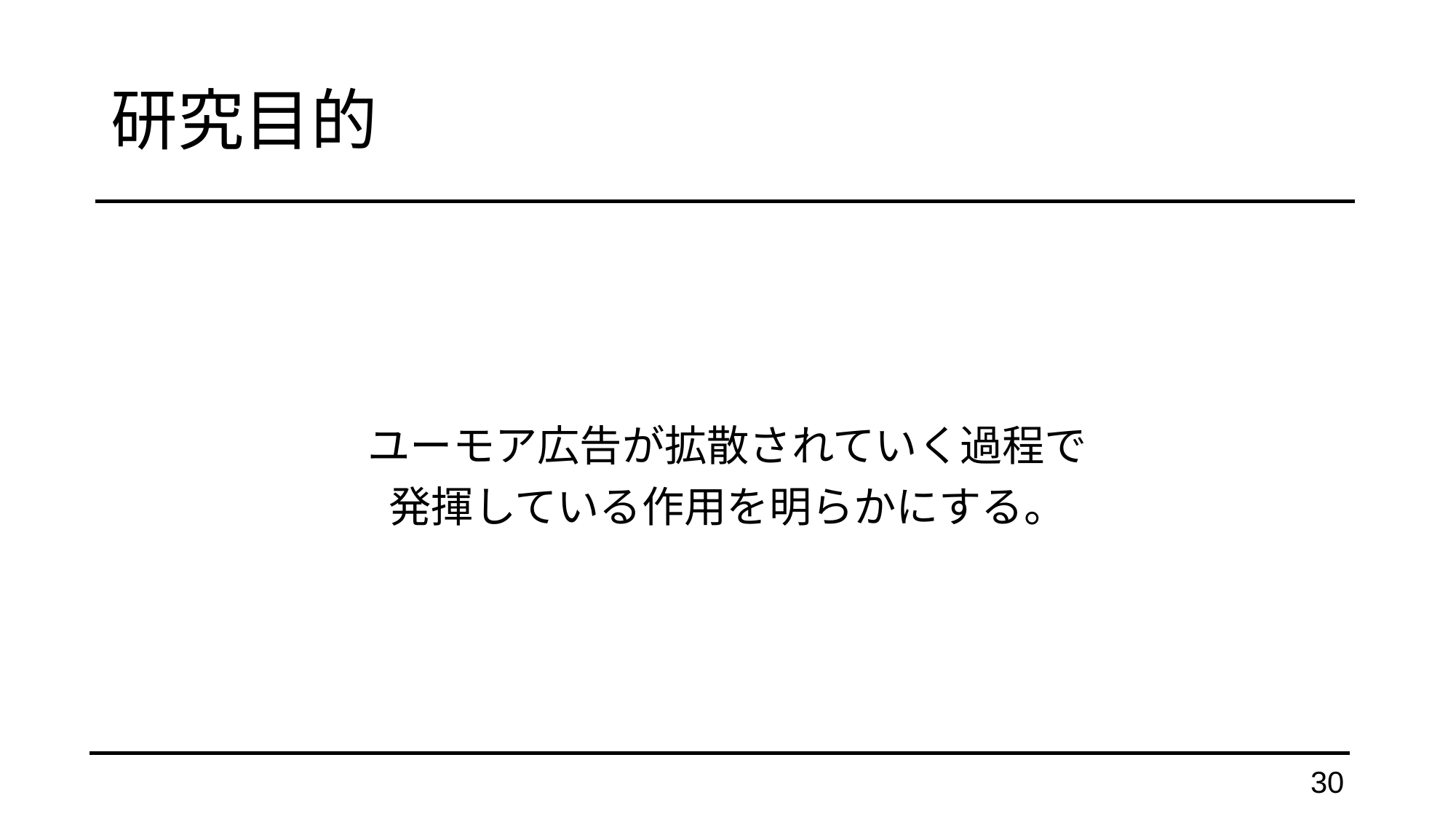

# 研究目的
ユーモア広告が拡散されていく過程で
発揮している作用を明らかにする。
30